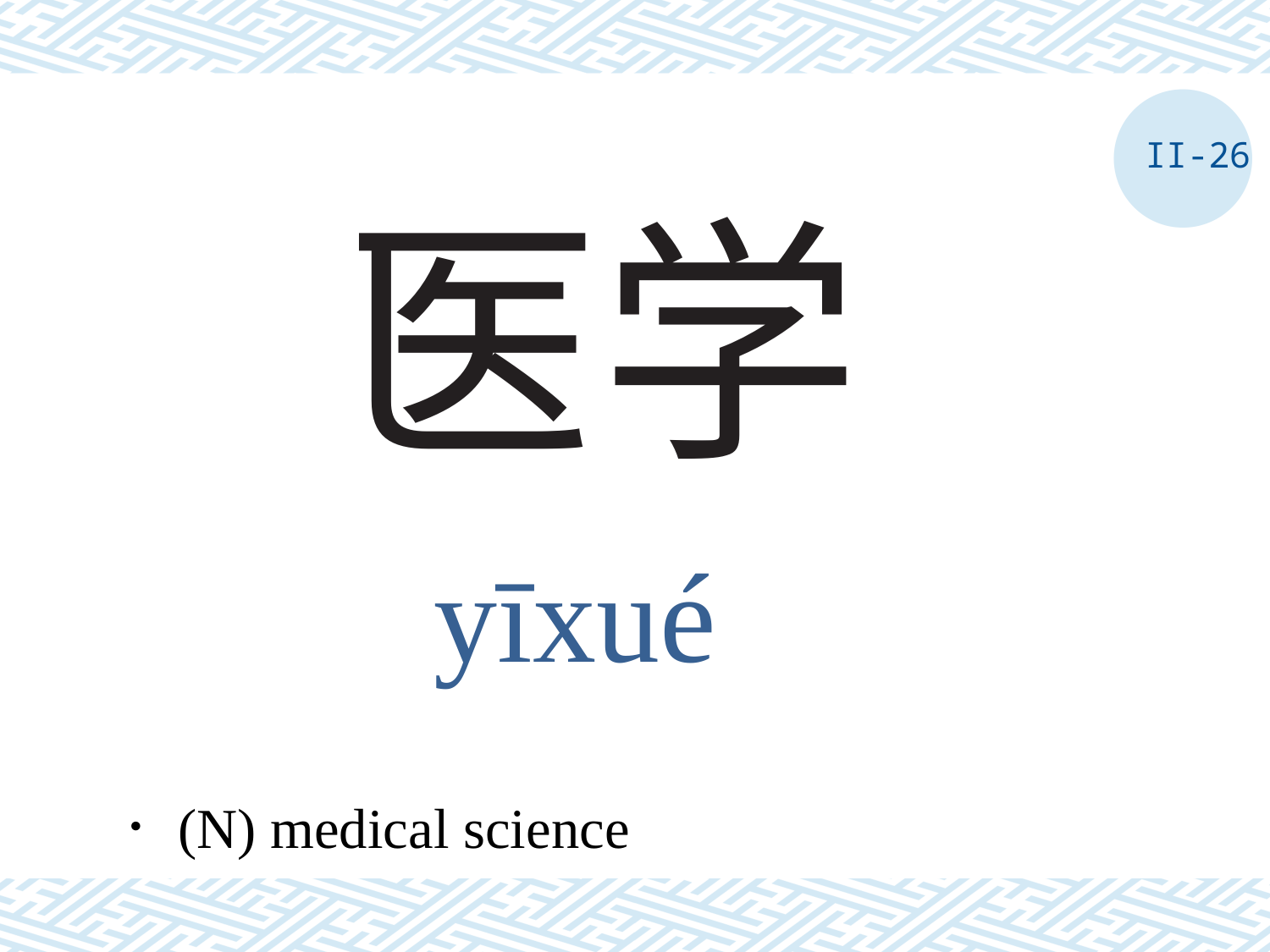

II-26

# 医学
yīxué
．(N) medical science